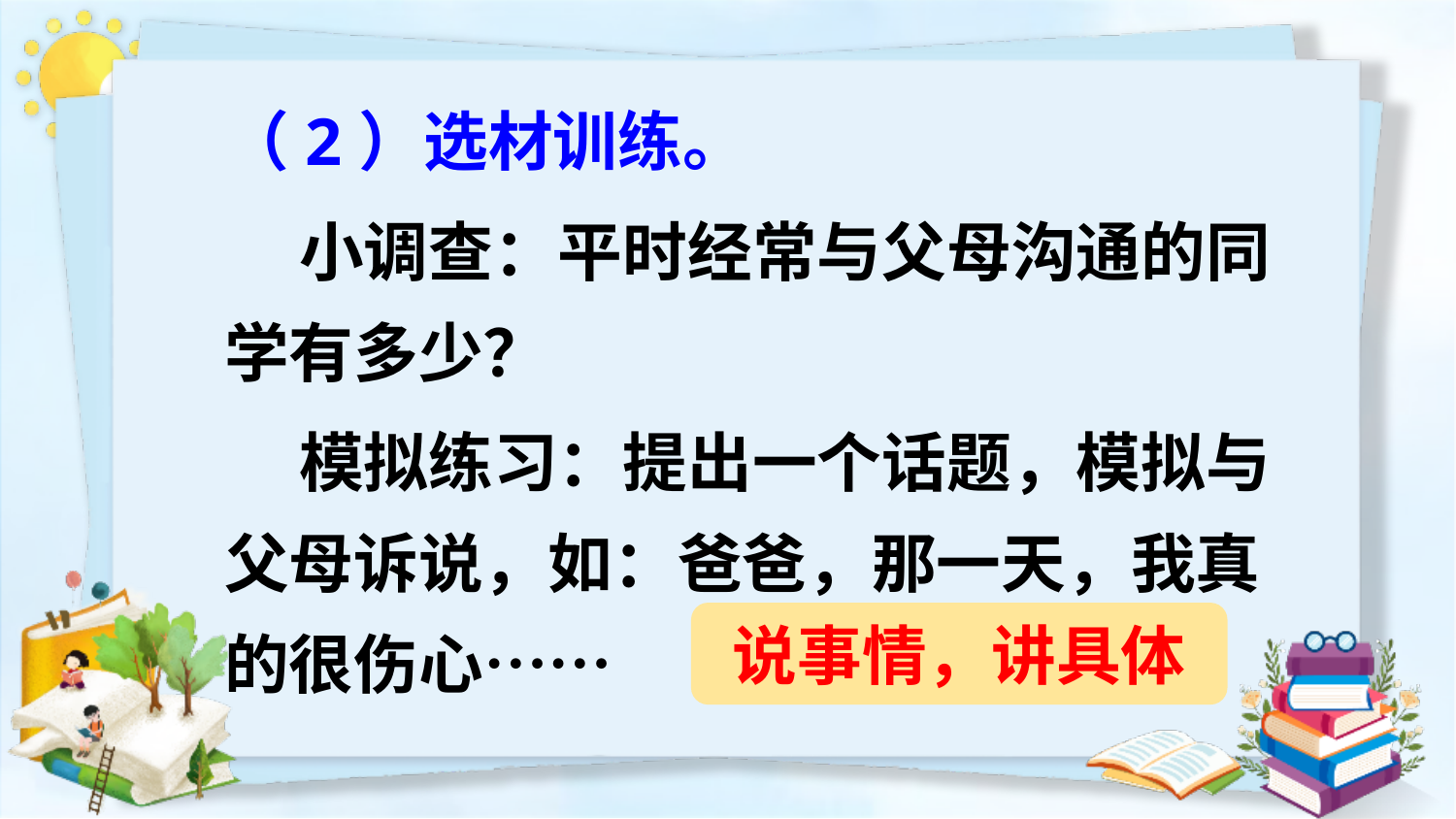

（2）选材训练。
    小调查：平时经常与父母沟通的同学有多少？
    模拟练习：提出一个话题，模拟与父母诉说，如：爸爸，那一天，我真的很伤心……
说事情，讲具体